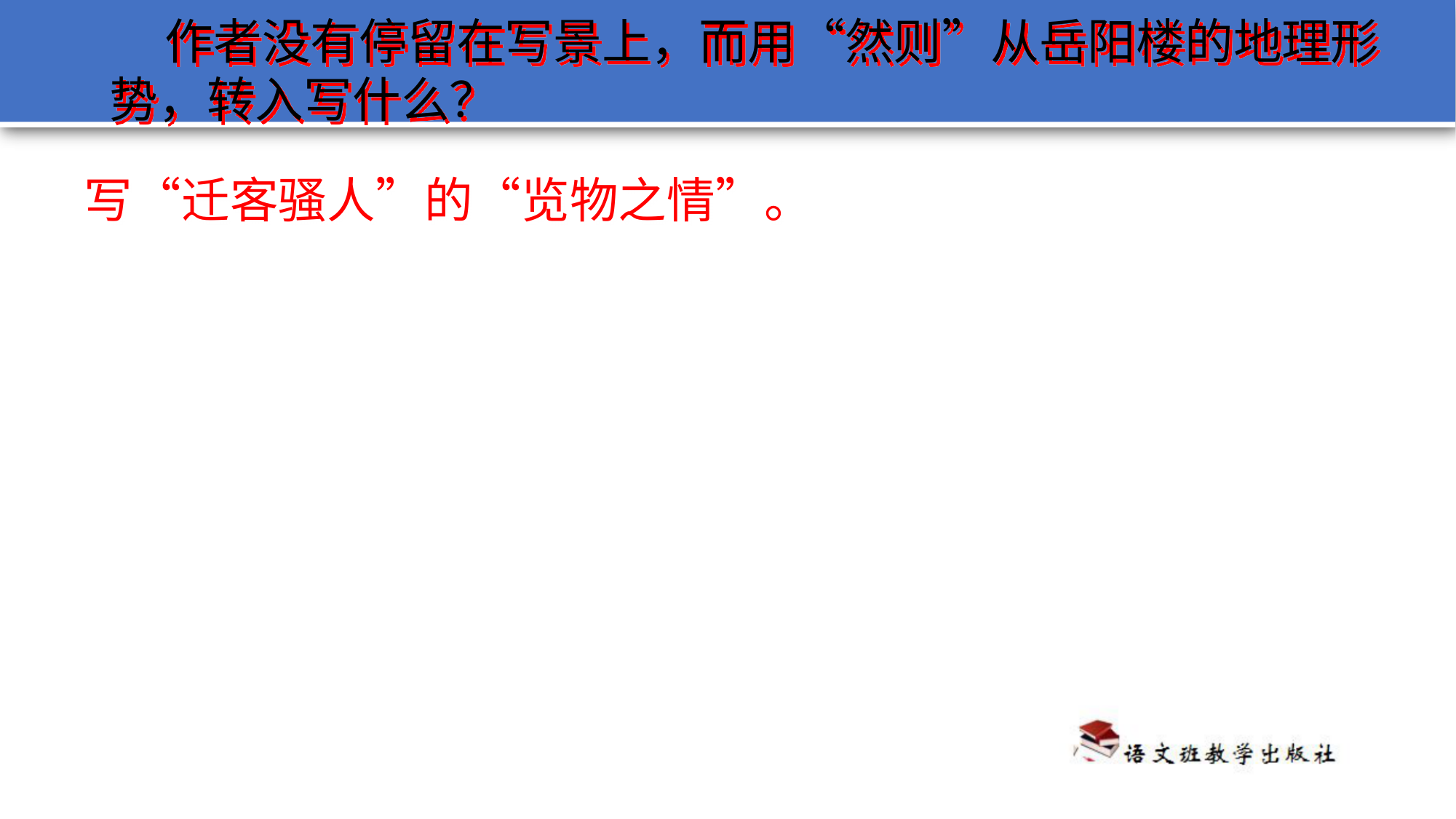

作者没有停留在写景上，而用“然则”从岳阳楼的地理形势，转入写什么？
写“迁客骚人”的“览物之情”。